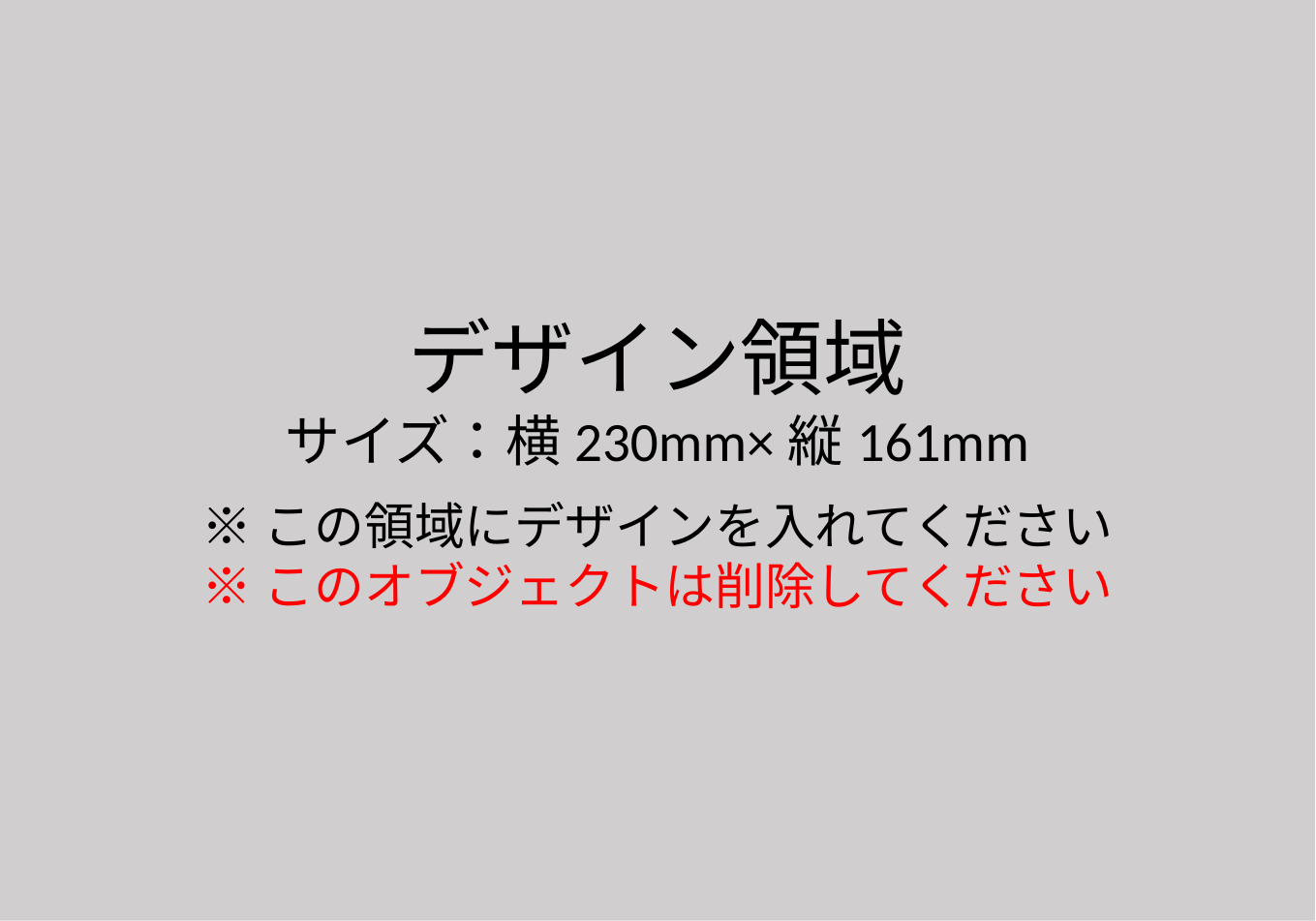

デザイン領域
サイズ：横230mm×縦161mm

※この領域にデザインを入れてください
※このオブジェクトは削除してください